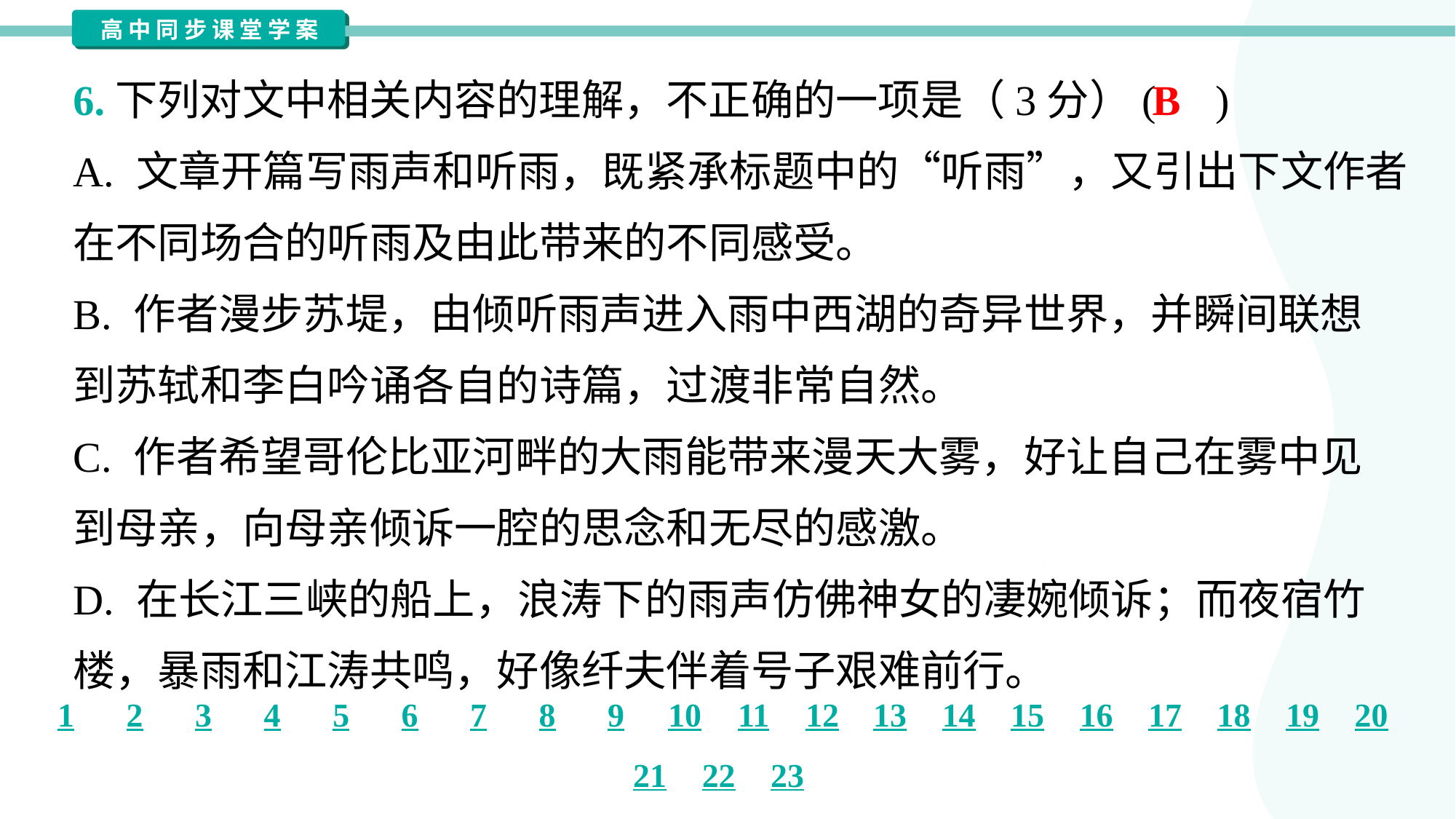

6.下列对文中相关内容的理解，不正确的一项是（3分）(     )
B
A. 文章开篇写雨声和听雨，既紧承标题中的“听雨”，又引出下文作者
在不同场合的听雨及由此带来的不同感受。
B. 作者漫步苏堤，由倾听雨声进入雨中西湖的奇异世界，并瞬间联想
到苏轼和李白吟诵各自的诗篇，过渡非常自然。
C. 作者希望哥伦比亚河畔的大雨能带来漫天大雾，好让自己在雾中见
到母亲，向母亲倾诉一腔的思念和无尽的感激。
D. 在长江三峡的船上，浪涛下的雨声仿佛神女的凄婉倾诉；而夜宿竹
楼，暴雨和江涛共鸣，好像纤夫伴着号子艰难前行。